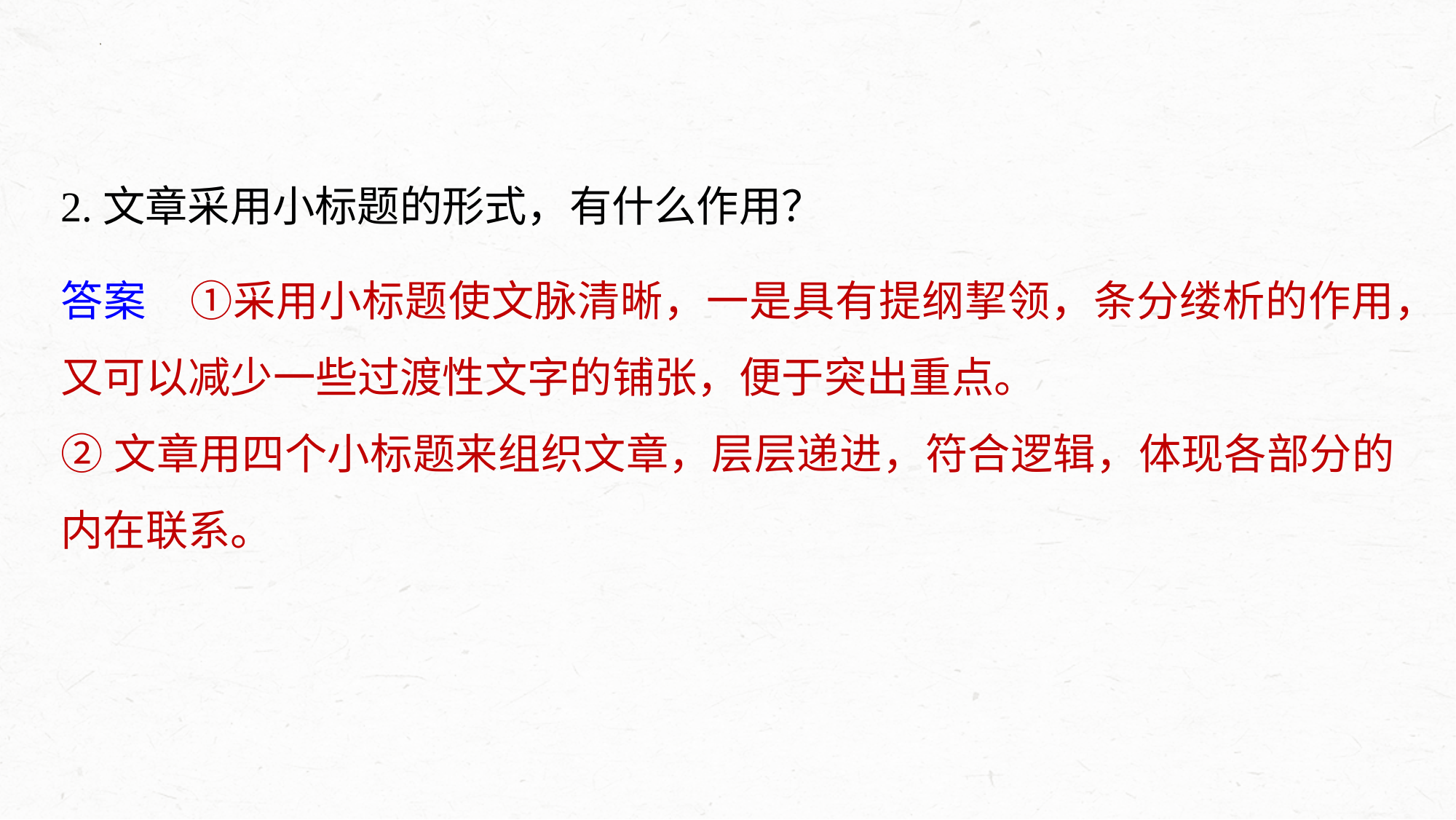

2.文章采用小标题的形式，有什么作用？
答案　①采用小标题使文脉清晰，一是具有提纲挈领，条分缕析的作用，又可以减少一些过渡性文字的铺张，便于突出重点。
②文章用四个小标题来组织文章，层层递进，符合逻辑，体现各部分的内在联系。